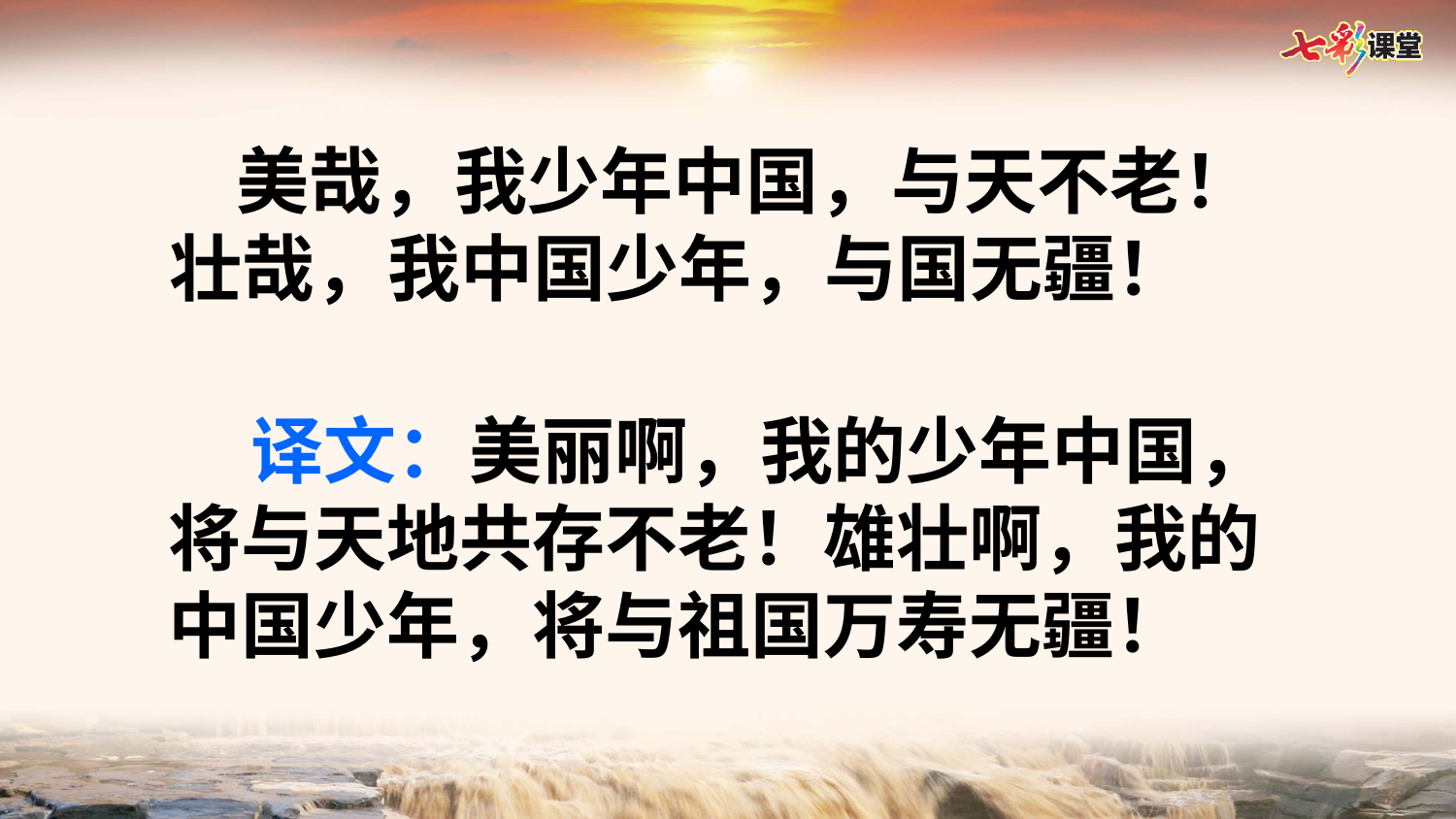

美哉，我少年中国，与天不老！壮哉，我中国少年，与国无疆！
    译文：美丽啊，我的少年中国，将与天地共存不老！雄壮啊，我的中国少年，将与祖国万寿无疆！